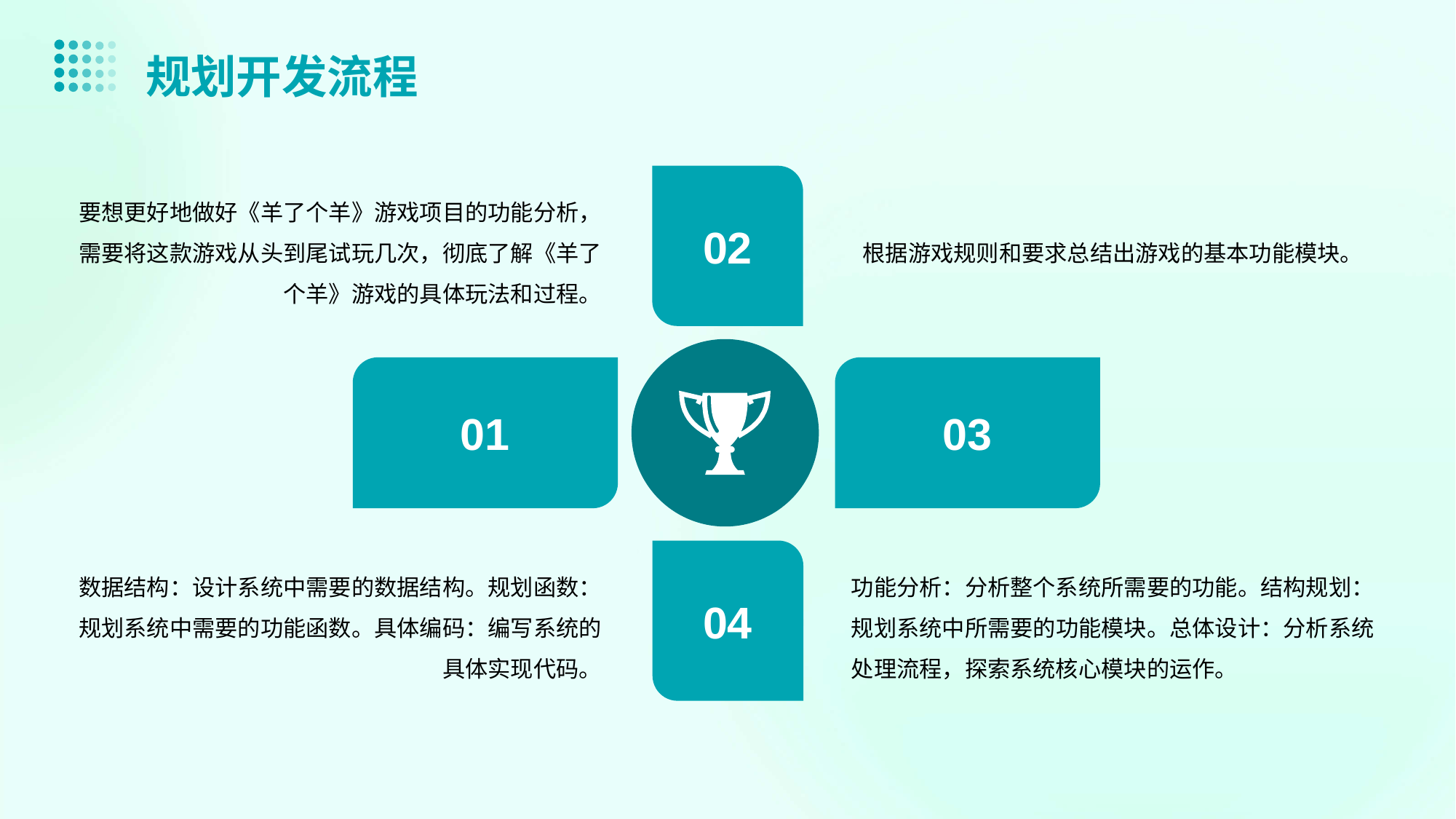

规划开发流程

要想更好地做好《羊了个羊》游戏项目的功能分析，需要将这款游戏从头到尾试玩几次，彻底了解《羊了个羊》游戏的具体玩法和过程。
根据游戏规则和要求总结出游戏的基本功能模块。
输入
标题
02

01
03

数据结构：设计系统中需要的数据结构。规划函数：规划系统中需要的功能函数。具体编码：编写系统的具体实现代码。
功能分析：分析整个系统所需要的功能。结构规划：规划系统中所需要的功能模块。总体设计：分析系统处理流程，探索系统核心模块的运作。
04